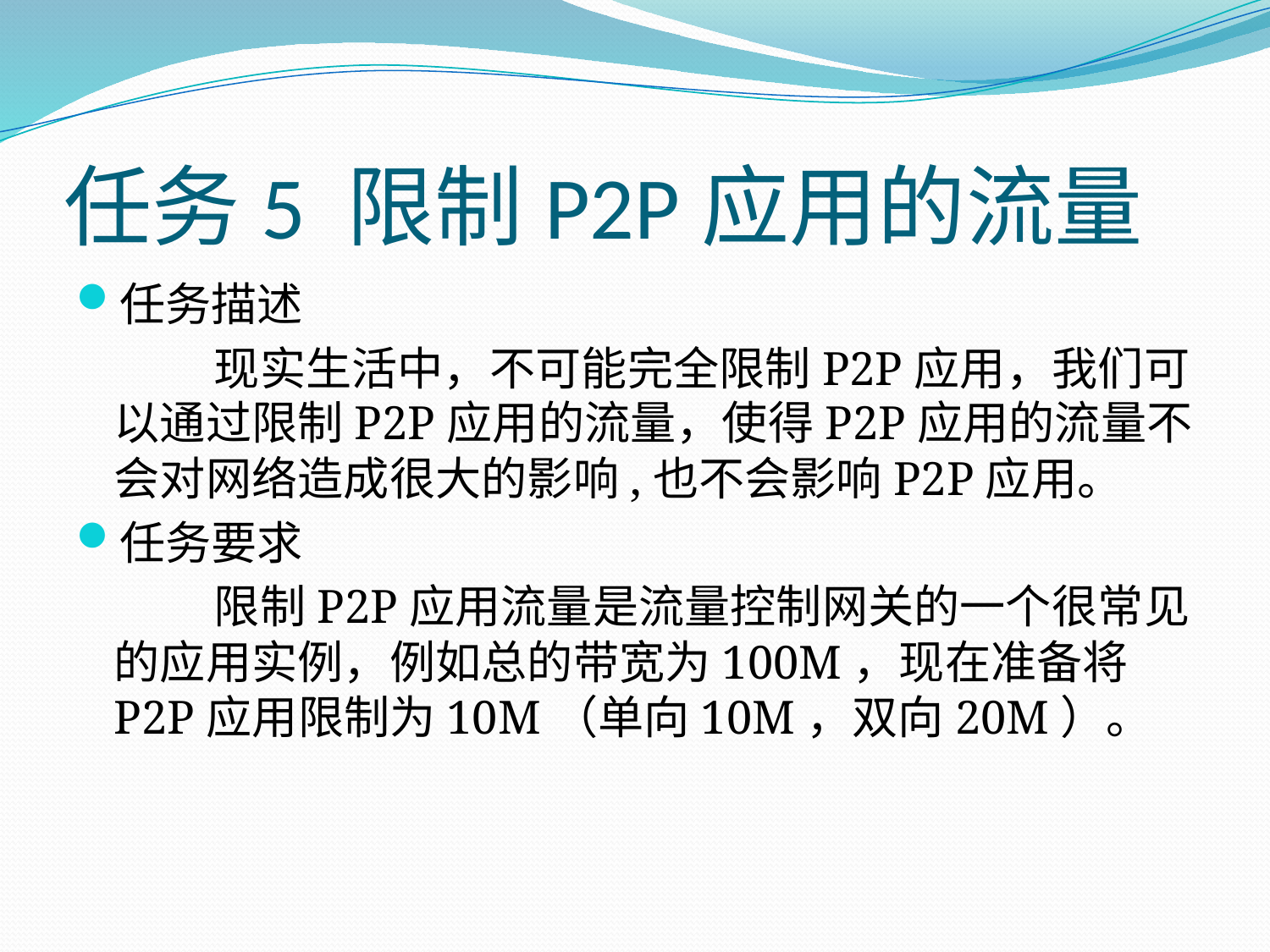

# 任务5 限制P2P应用的流量
任务描述
现实生活中，不可能完全限制P2P应用，我们可以通过限制P2P应用的流量，使得P2P应用的流量不会对网络造成很大的影响,也不会影响P2P应用。
任务要求
限制P2P应用流量是流量控制网关的一个很常见的应用实例，例如总的带宽为100M，现在准备将P2P应用限制为10M（单向10M，双向20M）。